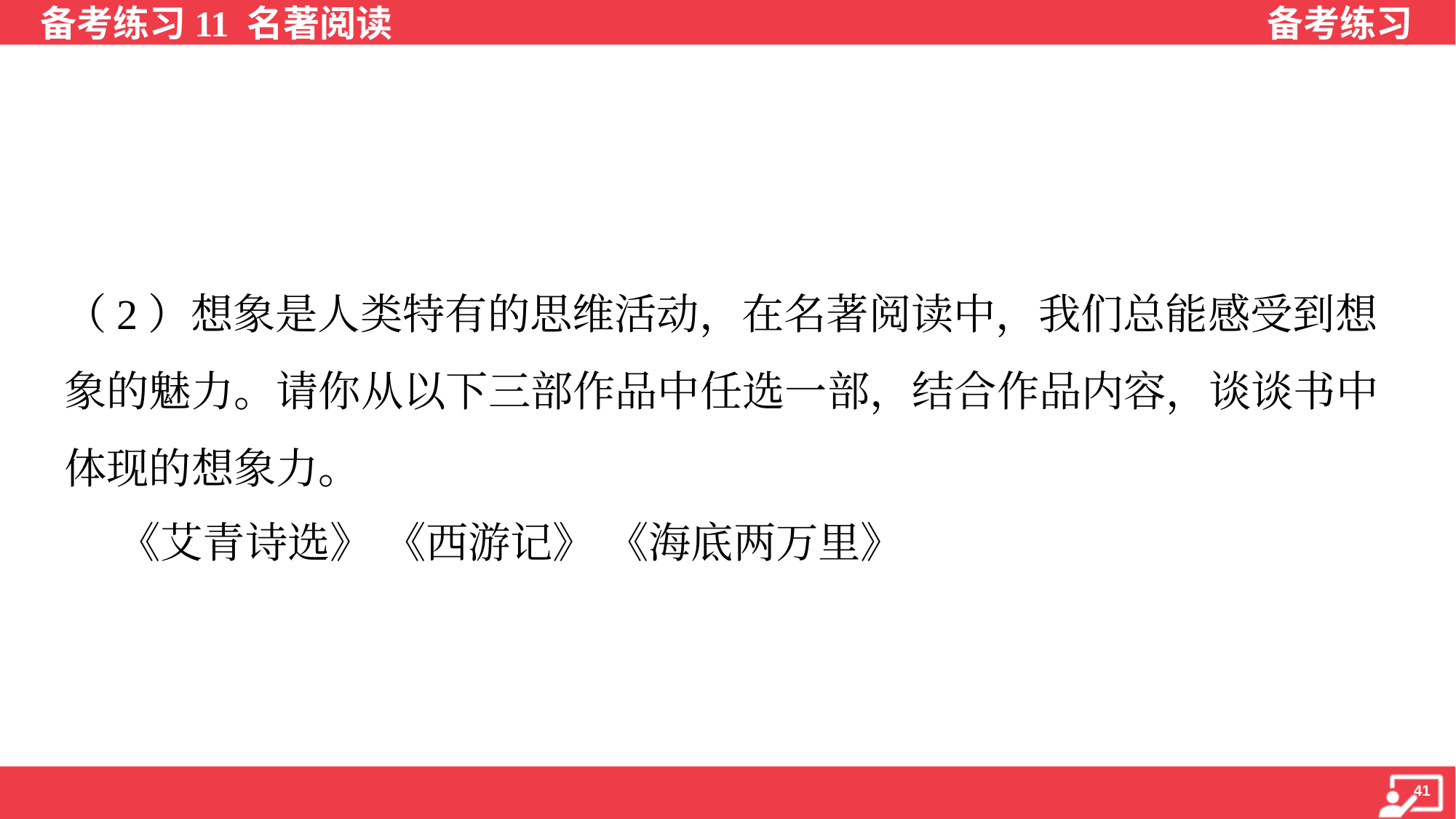

（2）想象是人类特有的思维活动，在名著阅读中，我们总能感受到想
象的魅力。请你从以下三部作品中任选一部，结合作品内容，谈谈书中
体现的想象力。
    《艾青诗选》 《西游记》 《海底两万里》